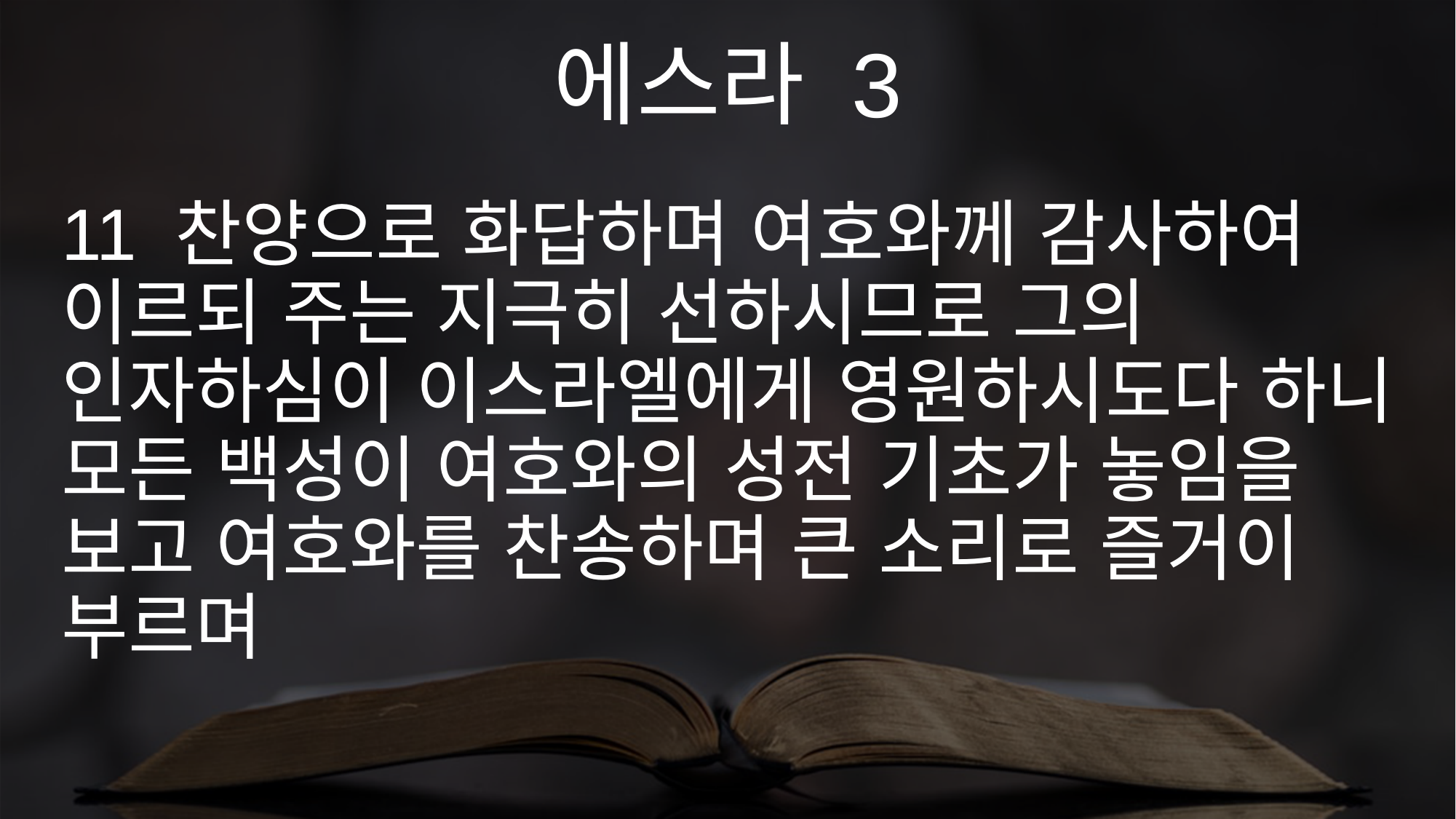

에스라 3
11 찬양으로 화답하며 여호와께 감사하여 이르되 주는 지극히 선하시므로 그의 인자하심이 이스라엘에게 영원하시도다 하니 모든 백성이 여호와의 성전 기초가 놓임을 보고 여호와를 찬송하며 큰 소리로 즐거이 부르며